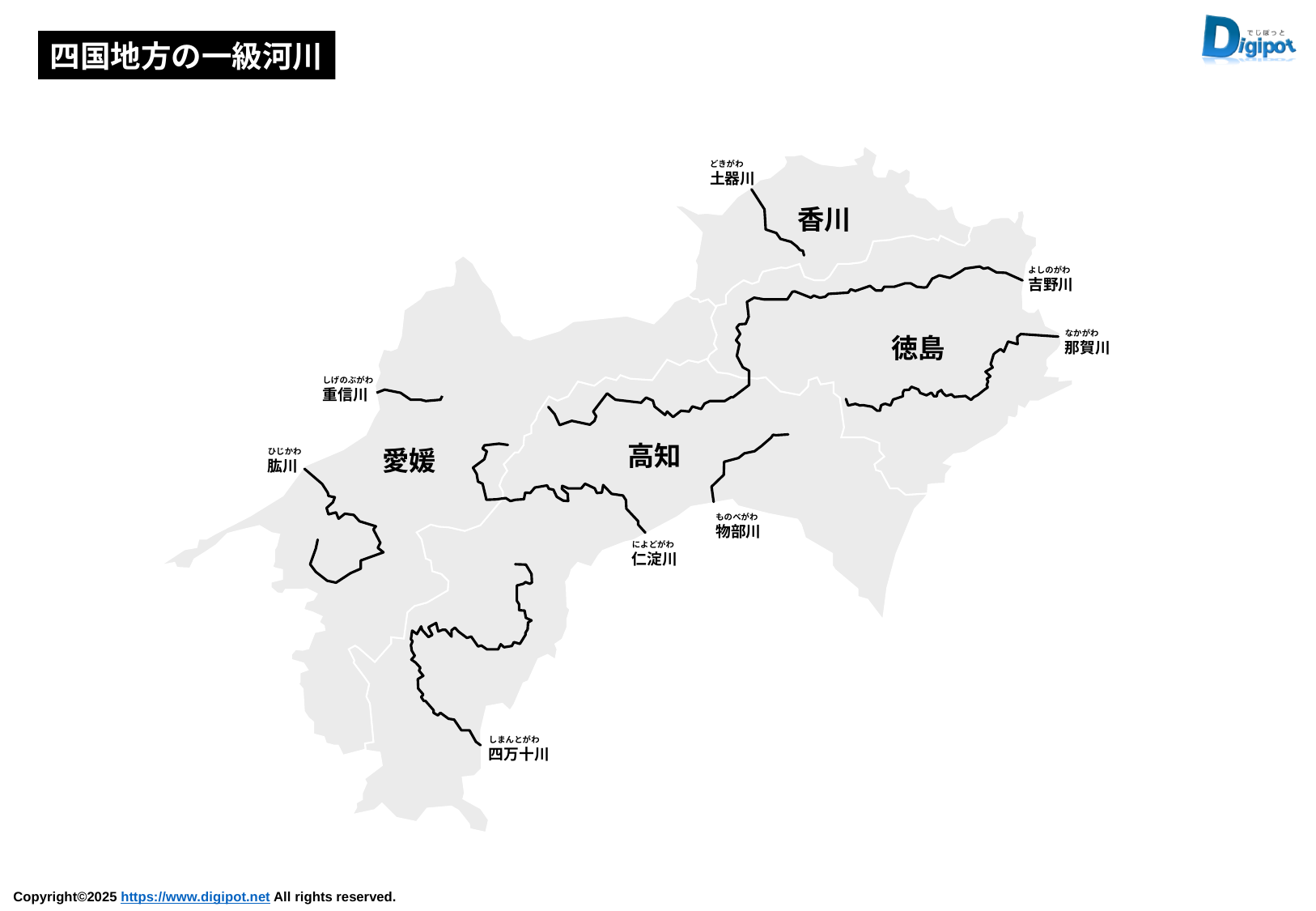

四国地方の一級河川

どきがわ
土器川
よしのがわ
吉野川
なかがわ
那賀川
しげのぶがわ
重信川
ひじかわ
肱川
ものべがわ
物部川
によどがわ
仁淀川
しまんとがわ
四万十川

香川
徳島
高知
愛媛